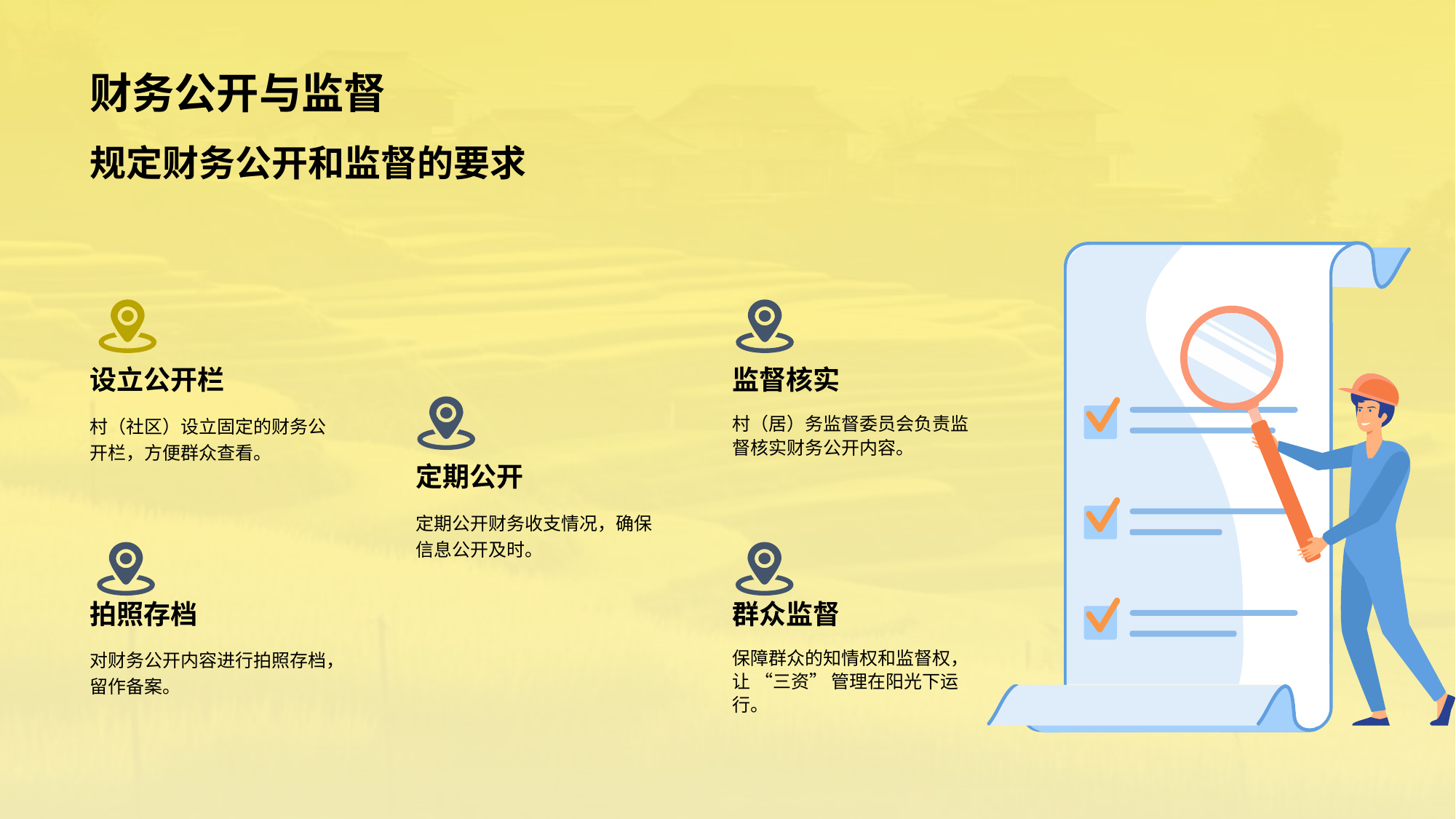

# 财务公开与监督
规定财务公开和监督的要求

设立公开栏
村（社区）设立固定的财务公开栏，方便群众查看。

监督核实
村（居）务监督委员会负责监督核实财务公开内容。

定期公开
定期公开财务收支情况，确保信息公开及时。

拍照存档
对财务公开内容进行拍照存档，留作备案。

群众监督
保障群众的知情权和监督权，让 “三资” 管理在阳光下运行。